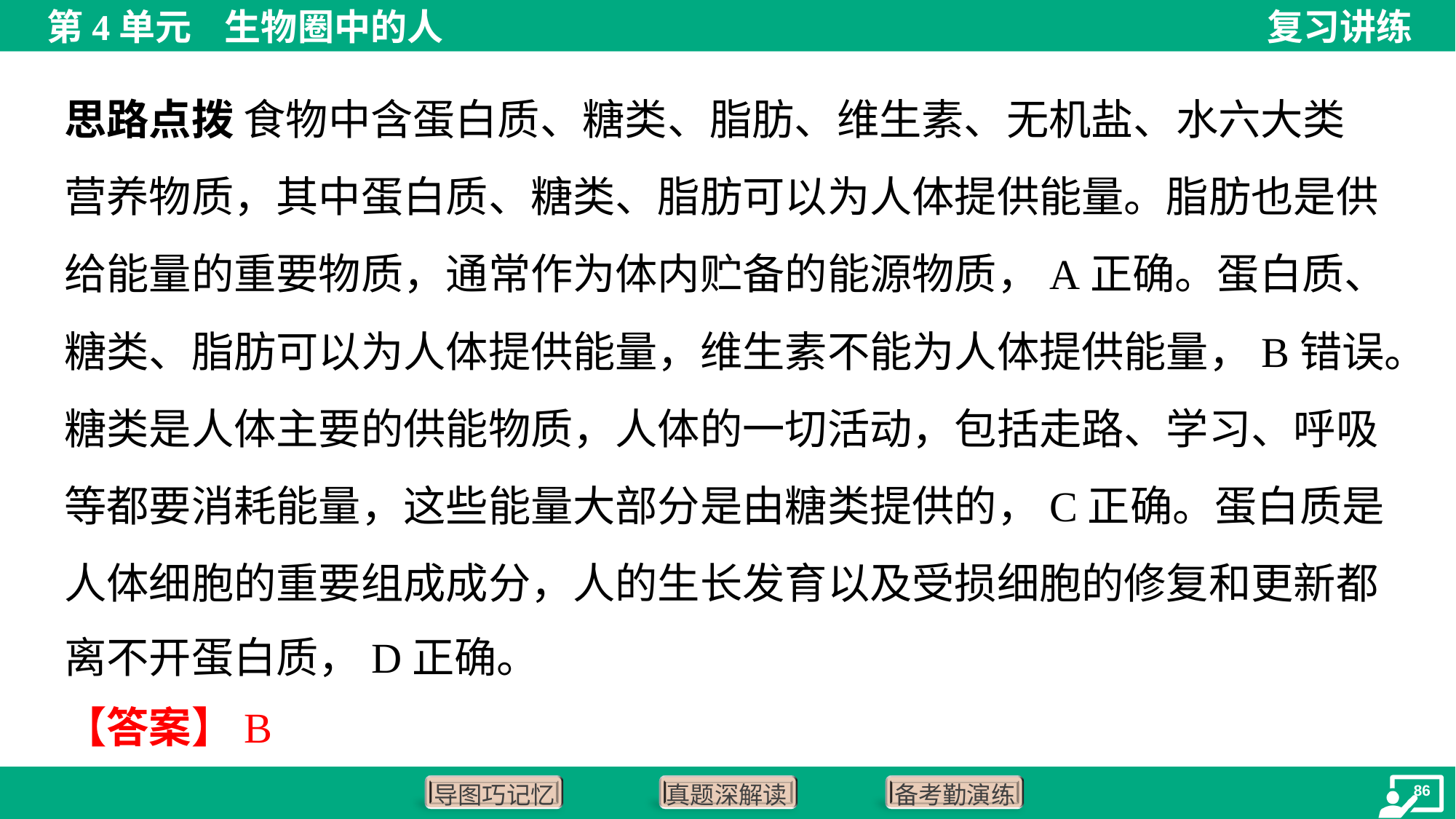

思路点拨 食物中含蛋白质、糖类、脂肪、维生素、无机盐、水六大类
营养物质，其中蛋白质、糖类、脂肪可以为人体提供能量。脂肪也是供
给能量的重要物质，通常作为体内贮备的能源物质，A正确。蛋白质、
糖类、脂肪可以为人体提供能量，维生素不能为人体提供能量，B错误。
糖类是人体主要的供能物质，人体的一切活动，包括走路、学习、呼吸
等都要消耗能量，这些能量大部分是由糖类提供的，C正确。蛋白质是
人体细胞的重要组成成分，人的生长发育以及受损细胞的修复和更新都
离不开蛋白质，D正确。
【答案】B